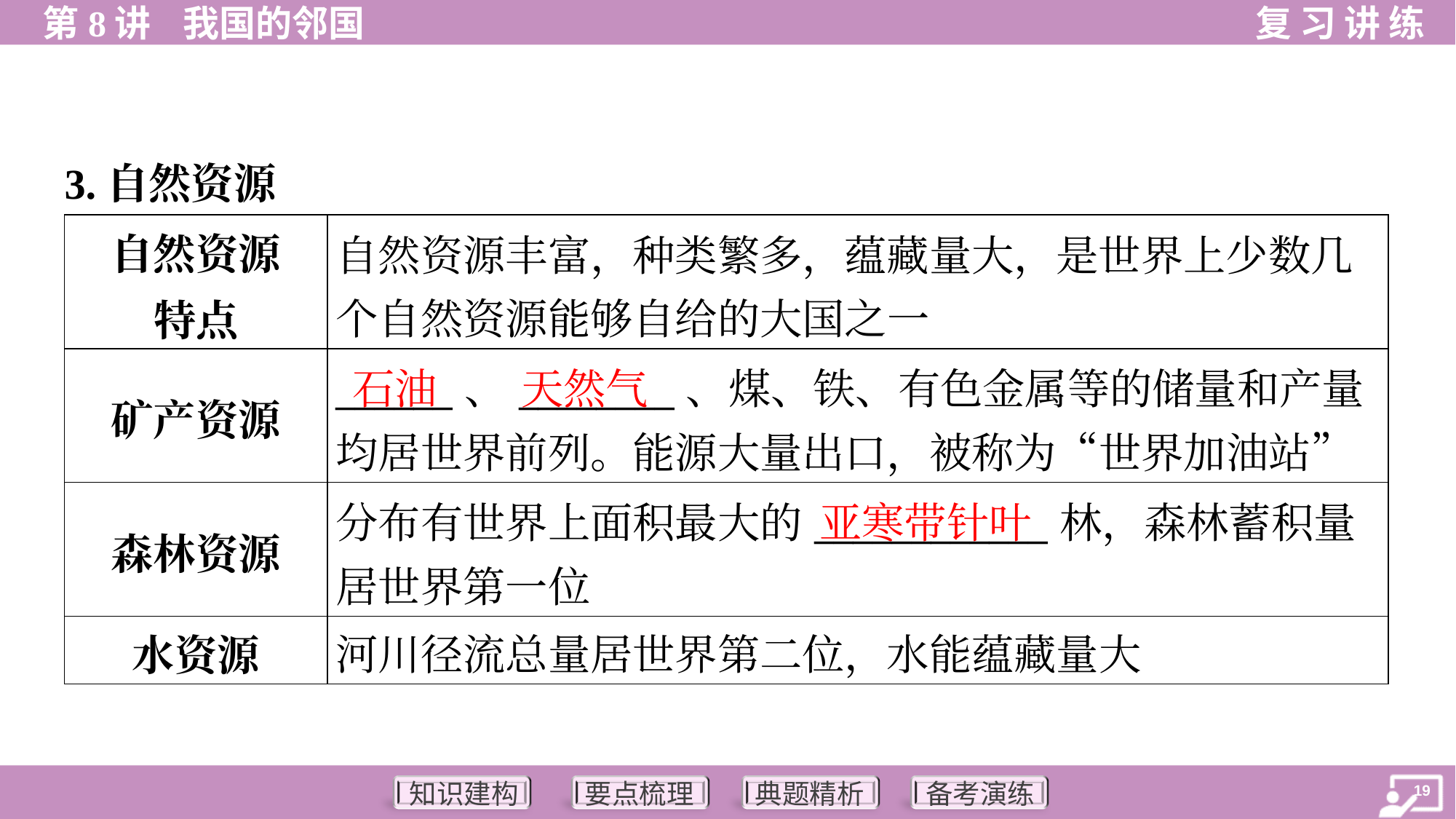

3.自然资源
| 自然资源 特点 | 自然资源丰富，种类繁多，蕴藏量大，是世界上少数几 个自然资源能够自给的大国之一 |
| --- | --- |
| 矿产资源 | \_\_\_\_\_\_、\_\_\_\_\_\_\_\_、煤、铁、有色金属等的储量和产量 均居世界前列。能源大量出口，被称为“世界加油站” |
| 森林资源 | 分布有世界上面积最大的\_\_\_\_\_\_\_\_\_\_\_\_林，森林蓄积量 居世界第一位 |
| 水资源 | 河川径流总量居世界第二位，水能蕴藏量大 |
石油
天然气
亚寒带针叶